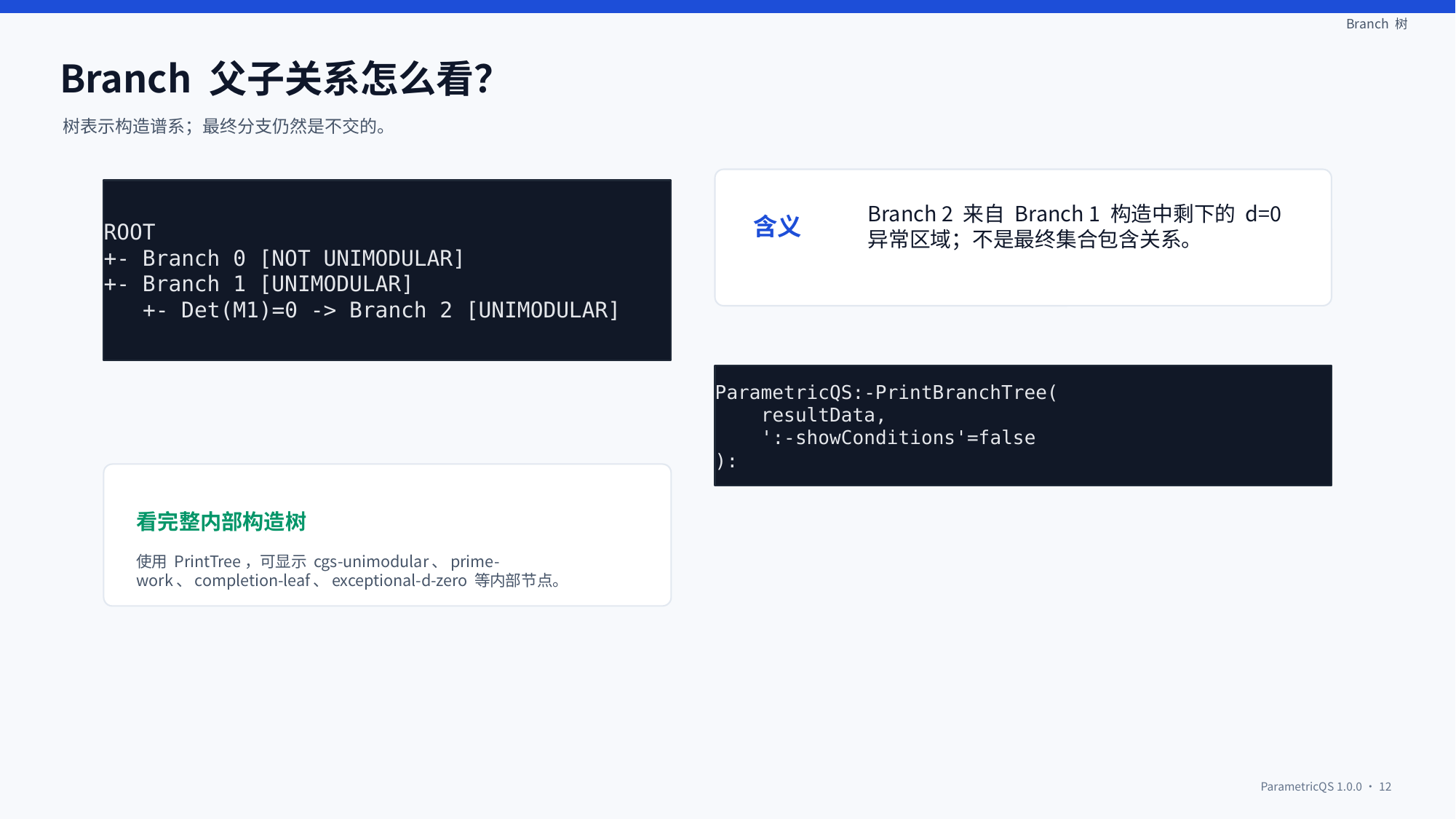

Branch 树
Branch 父子关系怎么看？
树表示构造谱系；最终分支仍然是不交的。

ROOT
+- Branch 0 [NOT UNIMODULAR]
+- Branch 1 [UNIMODULAR]
   +- Det(M1)=0 -> Branch 2 [UNIMODULAR]
Branch 2 来自 Branch 1 构造中剩下的 d=0 异常区域；不是最终集合包含关系。
含义
ParametricQS:-PrintBranchTree(
    resultData,
    ':-showConditions'=false
):

看完整内部构造树
使用 PrintTree，可显示 cgs-unimodular、prime-work、completion-leaf、exceptional-d-zero 等内部节点。
ParametricQS 1.0.0 · 12